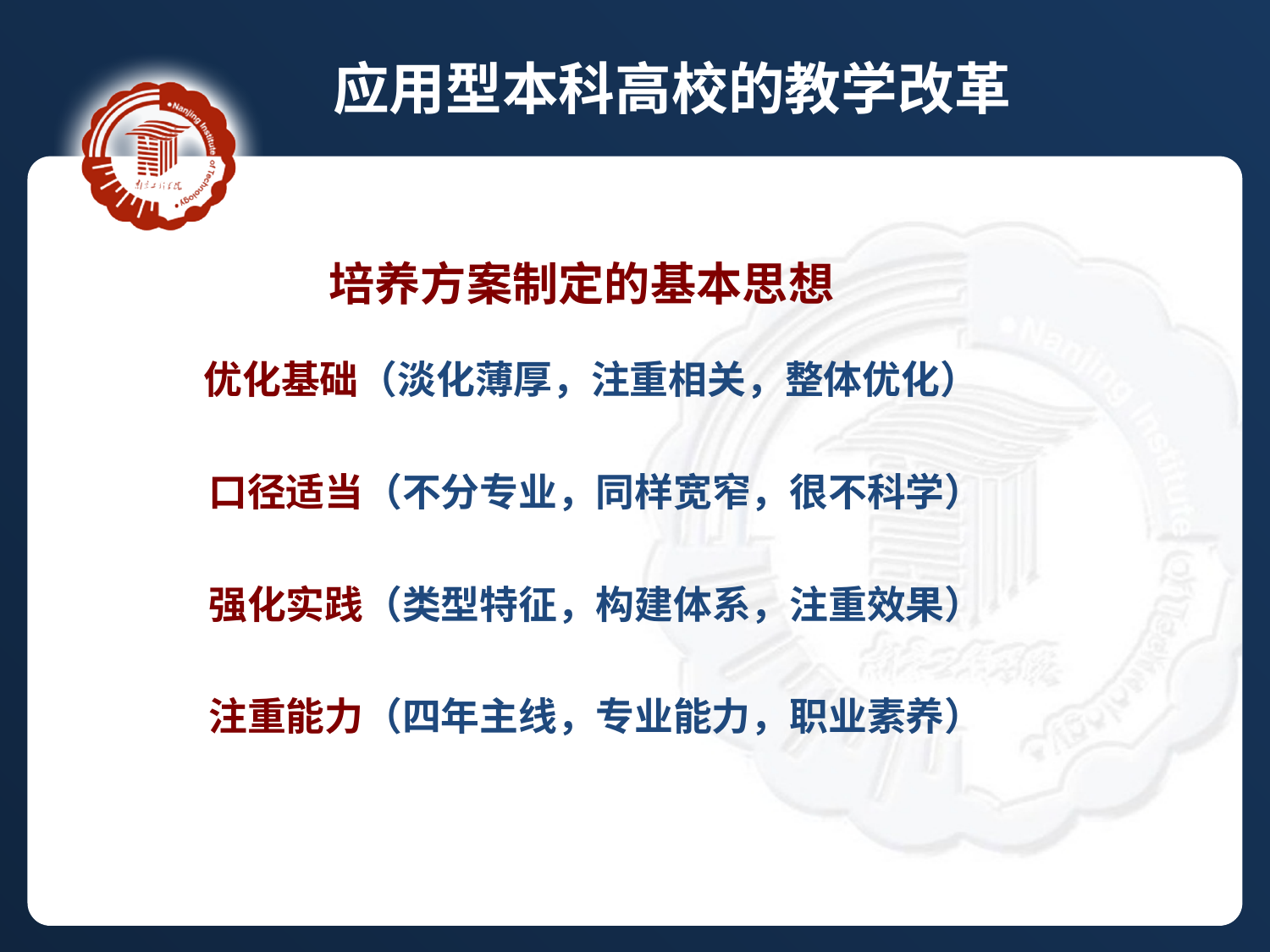

应用型本科高校的教学改革
                         培养方案制定的基本思想
                      优化基础（淡化薄厚，注重相关，整体优化）
                      口径适当（不分专业，同样宽窄，很不科学）
                      强化实践（类型特征，构建体系，注重效果）
                      注重能力（四年主线，专业能力，职业素养）